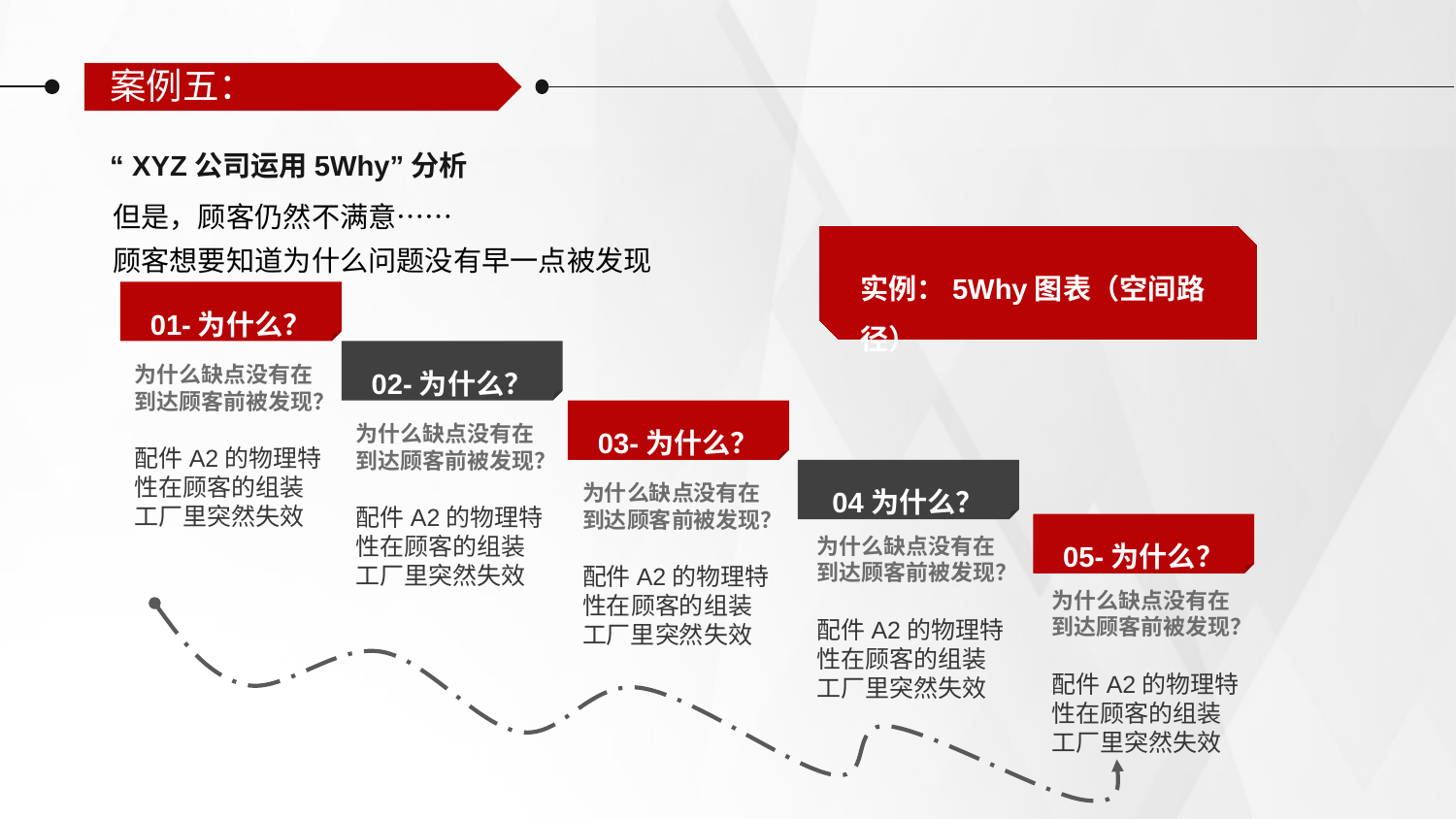

案例五：

“ XYZ公司运用5Why”分析
但是，顾客仍然不满意……
顾客想要知道为什么问题没有早一点被发现

实例：5Why图表（空间路径）
01-为什么？
02-为什么？
为什么缺点没有在到达顾客前被发现？

配件A2的物理特性在顾客的组装工厂里突然失效
03-为什么？
为什么缺点没有在到达顾客前被发现？

配件A2的物理特性在顾客的组装工厂里突然失效
04为什么？
为什么缺点没有在到达顾客前被发现？

配件A2的物理特性在顾客的组装工厂里突然失效
05-为什么？
为什么缺点没有在到达顾客前被发现？

配件A2的物理特性在顾客的组装工厂里突然失效
为什么缺点没有在到达顾客前被发现？

配件A2的物理特性在顾客的组装工厂里突然失效